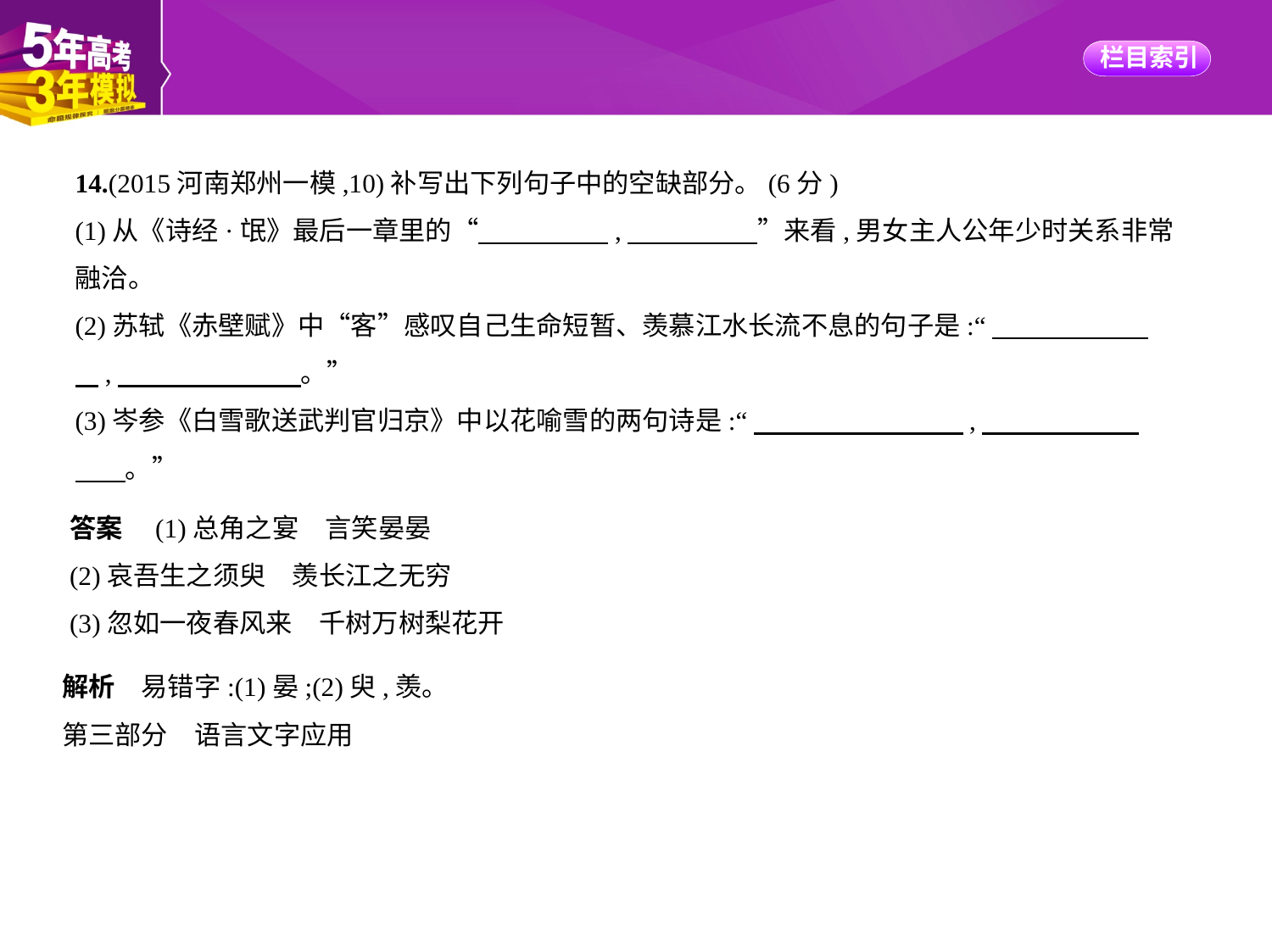

14.(2015河南郑州一模,10)补写出下列句子中的空缺部分。(6分)
(1)从《诗经·氓》最后一章里的“　　　　    ,　　　　    ”来看,男女主人公年少时关系非常
融洽。
(2)苏轼《赤壁赋》中“客”感叹自己生命短暂、羡慕江水长流不息的句子是:“　　　　　    
    ,　　　　　　    。”
(3)岑参《白雪歌送武判官归京》中以花喻雪的两句诗是:“　　　　　　　    ,　　　　　    
　    。”
答案　(1)总角之宴　言笑晏晏
(2)哀吾生之须臾　羡长江之无穷
(3)忽如一夜春风来　千树万树梨花开
解析　易错字:(1)晏;(2)臾,羡。
第三部分　语言文字应用